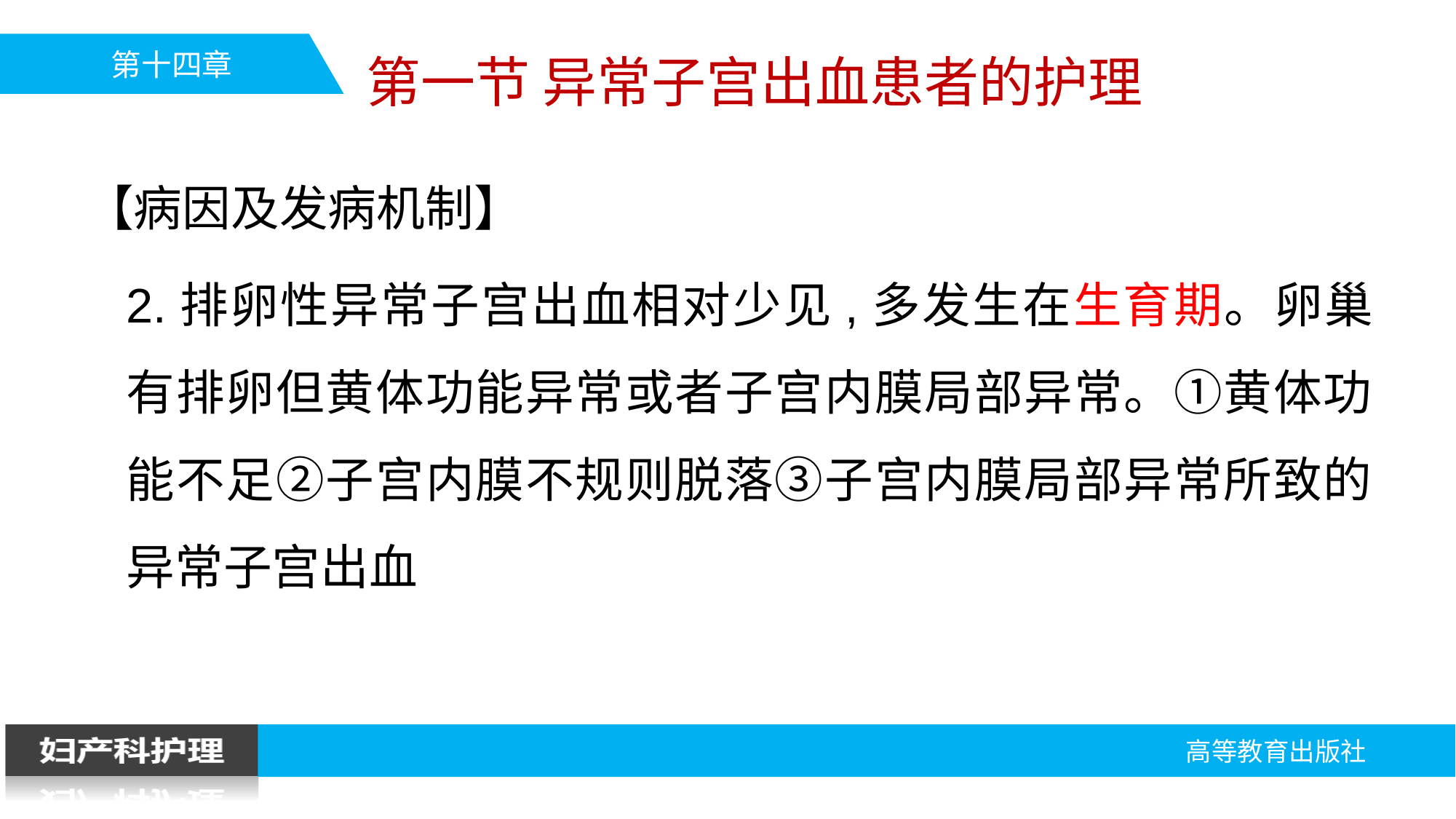

第一节 异常子宫出血患者的护理

【病因及发病机制】
2.排卵性异常子宫出血相对少见,多发生在生育期。卵巢有排卵但黄体功能异常或者子宫内膜局部异常。①黄体功能不足②子宫内膜不规则脱落③子宫内膜局部异常所致的异常子宫出血